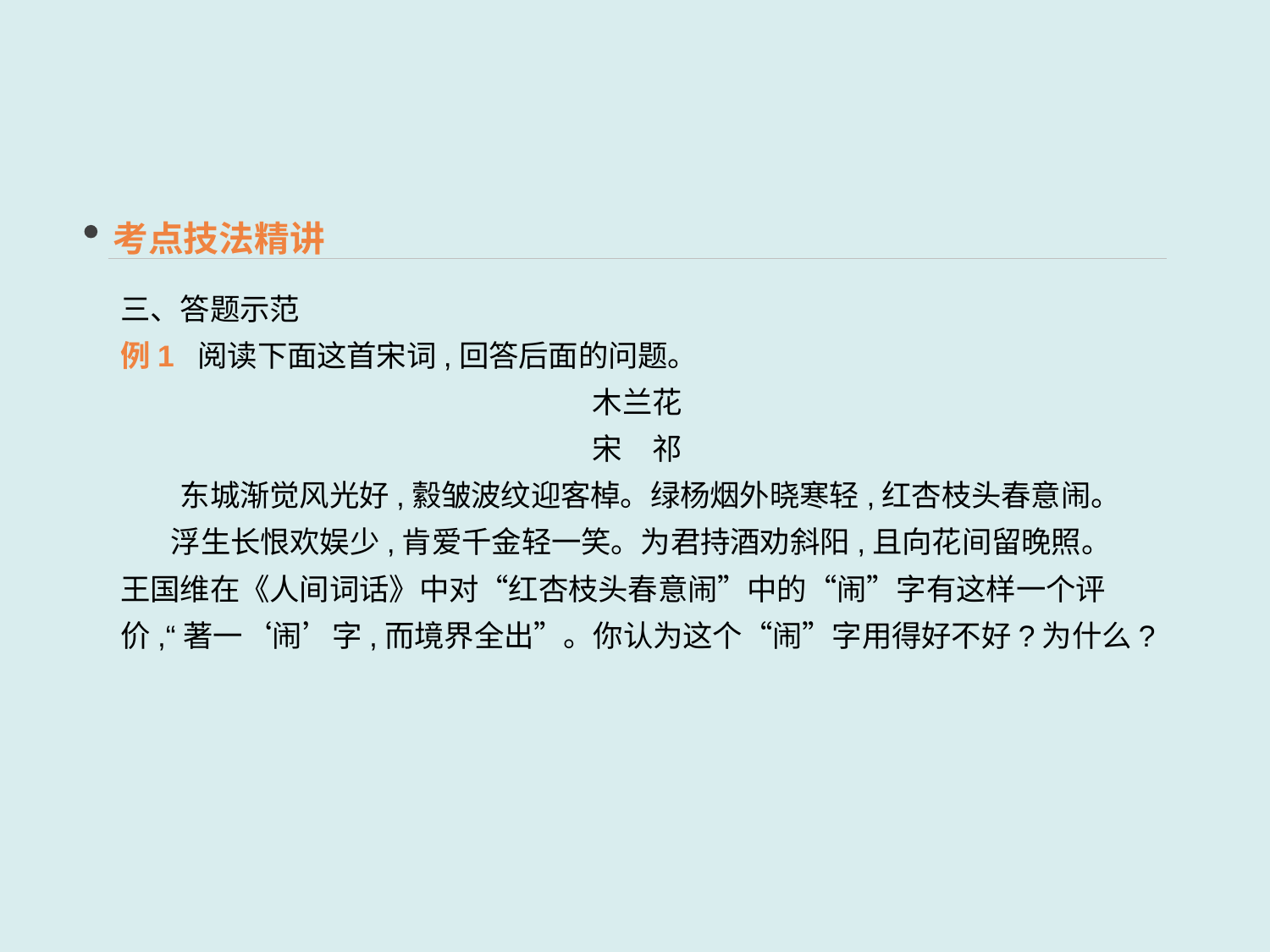

考点技法精讲

三、答题示范
例1  阅读下面这首宋词,回答后面的问题。
木兰花
宋　祁
　　东城渐觉风光好,縠皱波纹迎客棹。绿杨烟外晓寒轻,红杏枝头春意闹。　　   浮生长恨欢娱少,肯爱千金轻一笑。为君持酒劝斜阳,且向花间留晚照。
王国维在《人间词话》中对“红杏枝头春意闹”中的“闹”字有这样一个评价,“著一‘闹’字,而境界全出”。你认为这个“闹”字用得好不好?为什么?